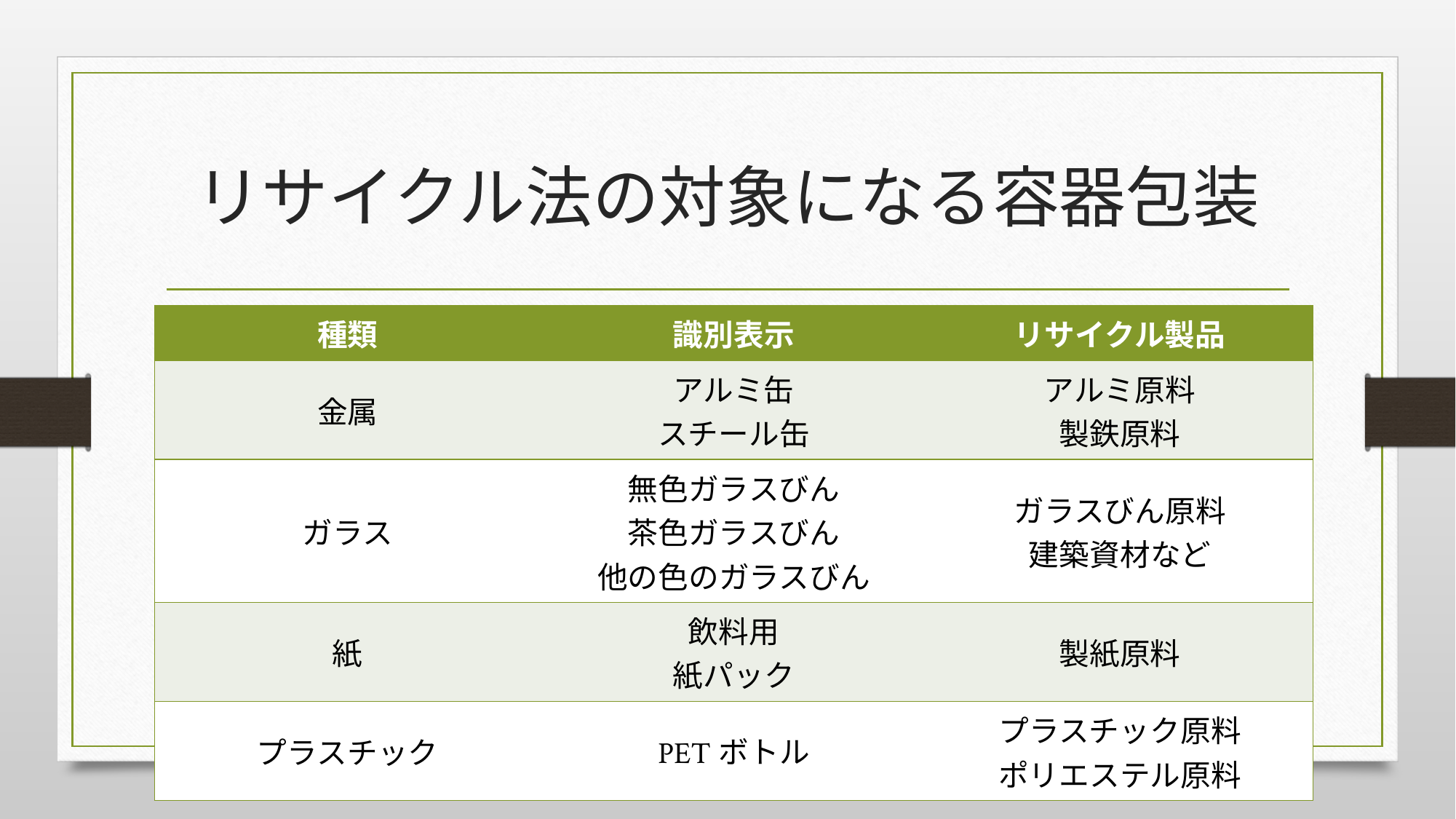

# リサイクル法の対象になる容器包装
| 種類 | 識別表示 | リサイクル製品 |
| --- | --- | --- |
| 金属 | アルミ缶 スチール缶 | アルミ原料 製鉄原料 |
| ガラス | 無色ガラスびん 茶色ガラスびん 他の色のガラスびん | ガラスびん原料 建築資材など |
| 紙 | 飲料用 紙パック | 製紙原料 |
| プラスチック | PETボトル | プラスチック原料 ポリエステル原料 |